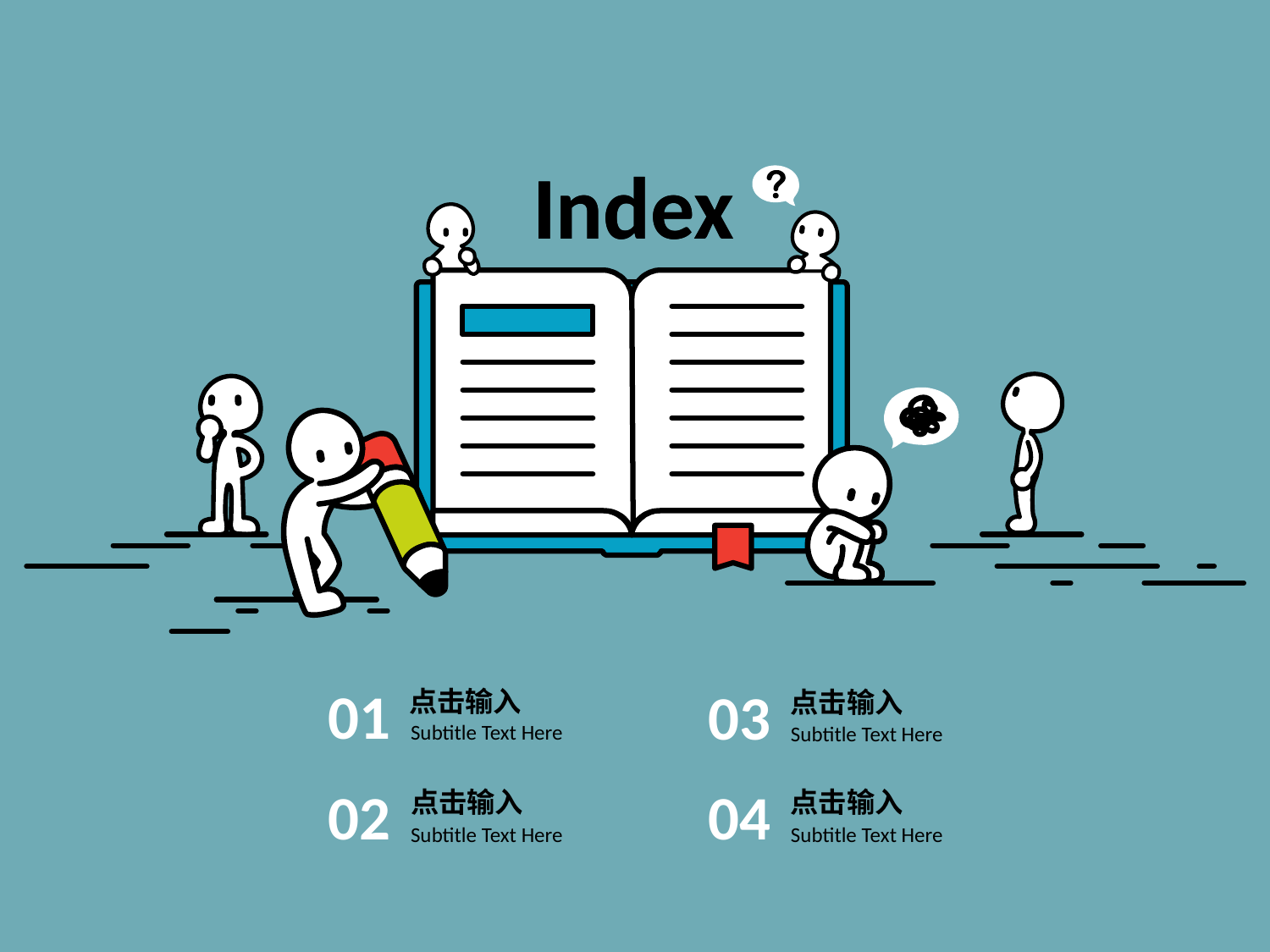

Index
Index

01
03
点击输入
# 点击输入
Subtitle Text Here
Subtitle Text Here
04
02
点击输入
点击输入
Subtitle Text Here
Subtitle Text Here